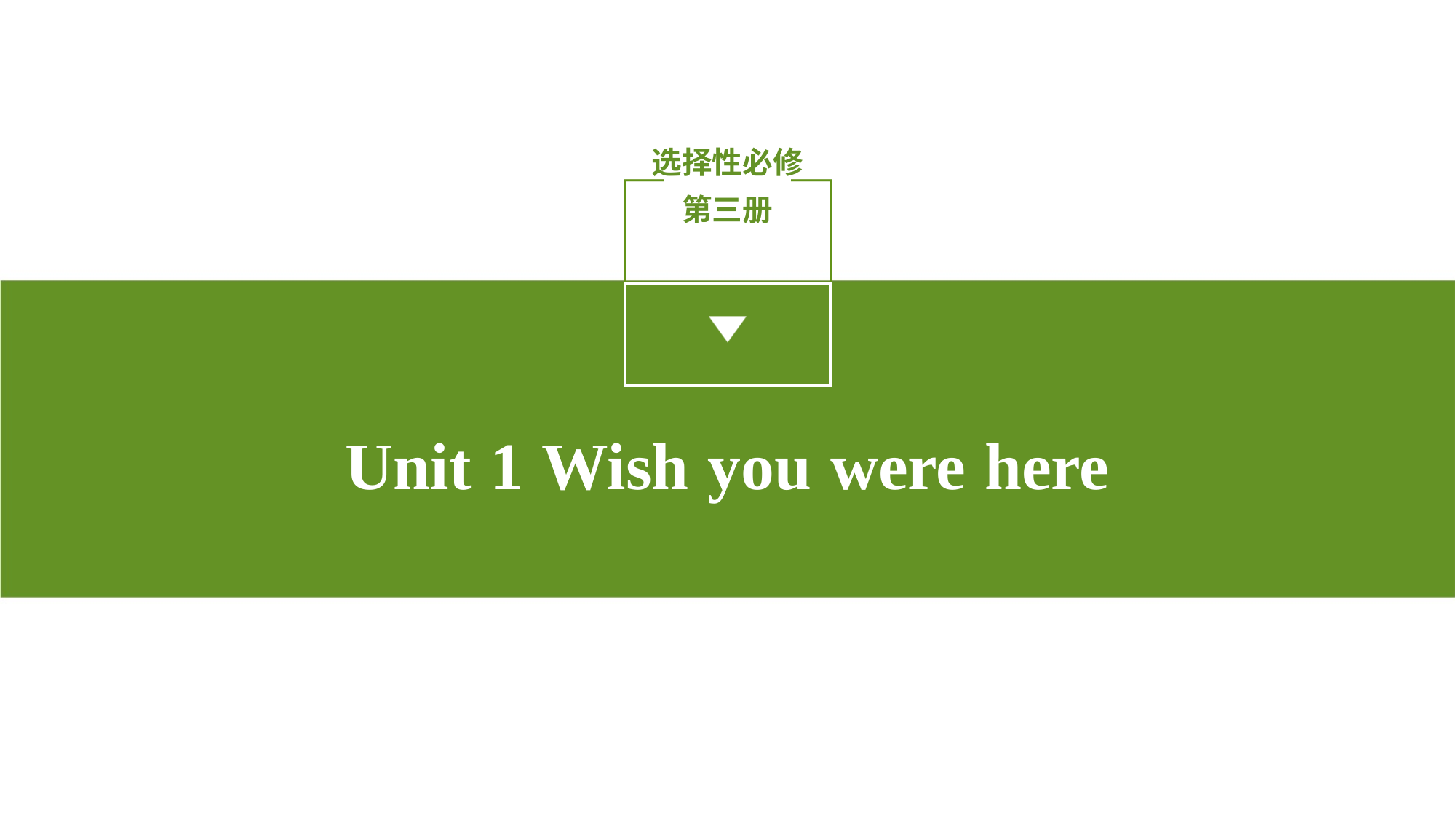

选择性必修第三册
Unit 1 Wish you were here